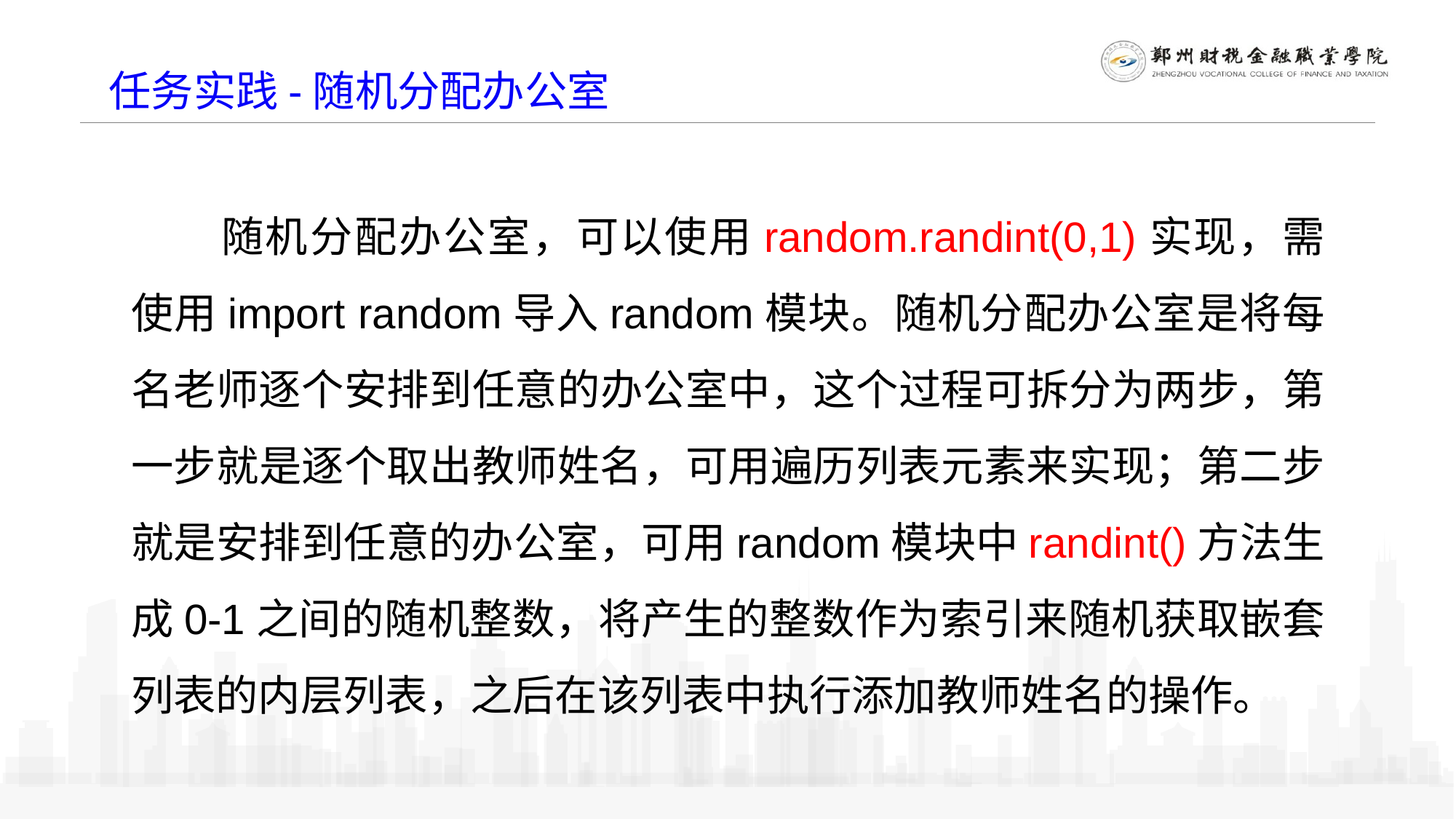

任务实践-随机分配办公室
    随机分配办公室，可以使用random.randint(0,1)实现，需使用import random导入random模块。随机分配办公室是将每名老师逐个安排到任意的办公室中，这个过程可拆分为两步，第一步就是逐个取出教师姓名，可用遍历列表元素来实现；第二步就是安排到任意的办公室，可用random模块中randint()方法生成0-1之间的随机整数，将产生的整数作为索引来随机获取嵌套列表的内层列表，之后在该列表中执行添加教师姓名的操作。